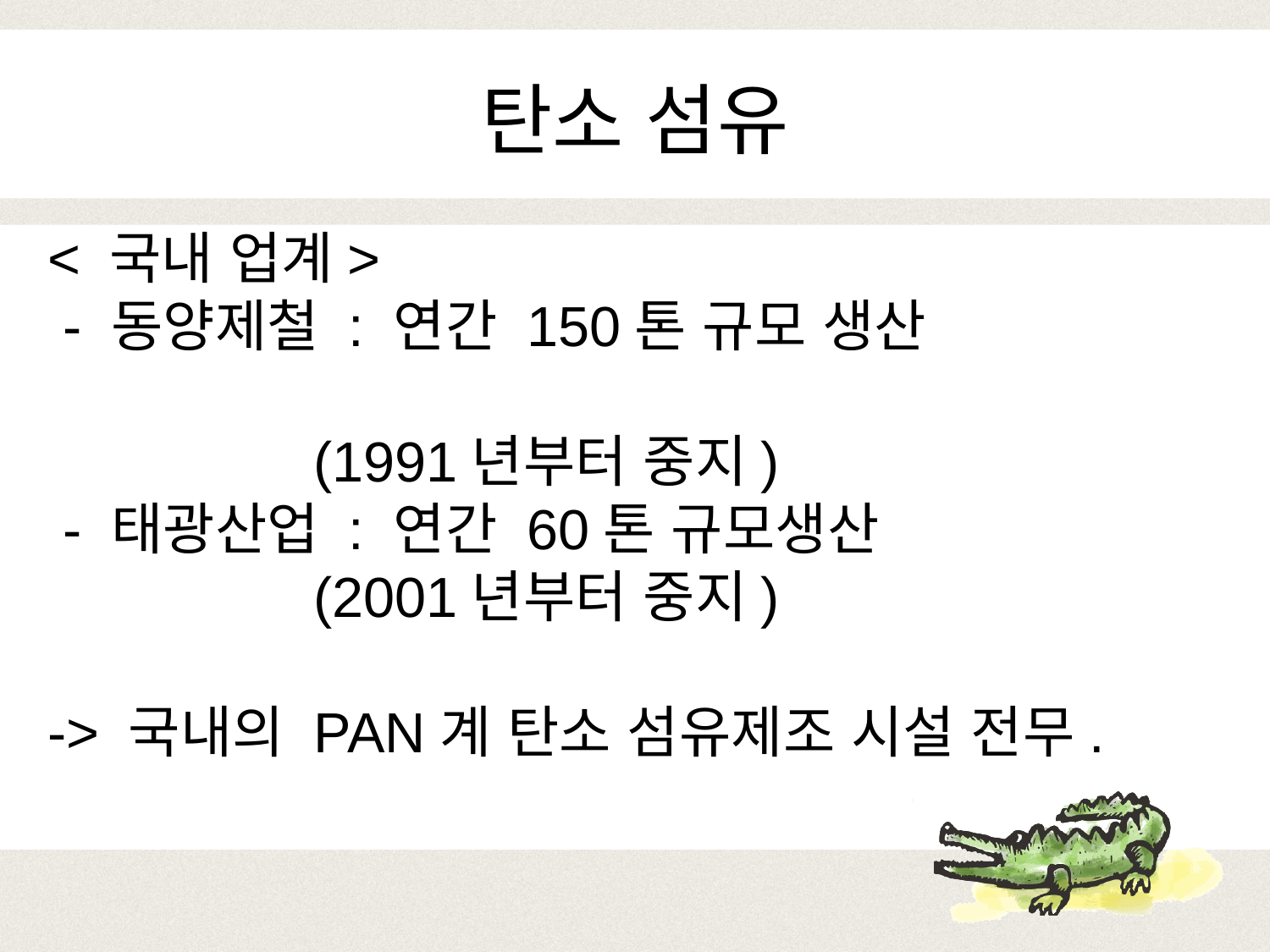

# 탄소 섬유
< 국내 업계>
 - 동양제철 : 연간 150톤 규모 생산
                 (1991년부터 중지)
 - 태광산업 : 연간 60톤 규모생산
                 (2001년부터 중지)

-> 국내의 PAN계 탄소 섬유제조 시설 전무.